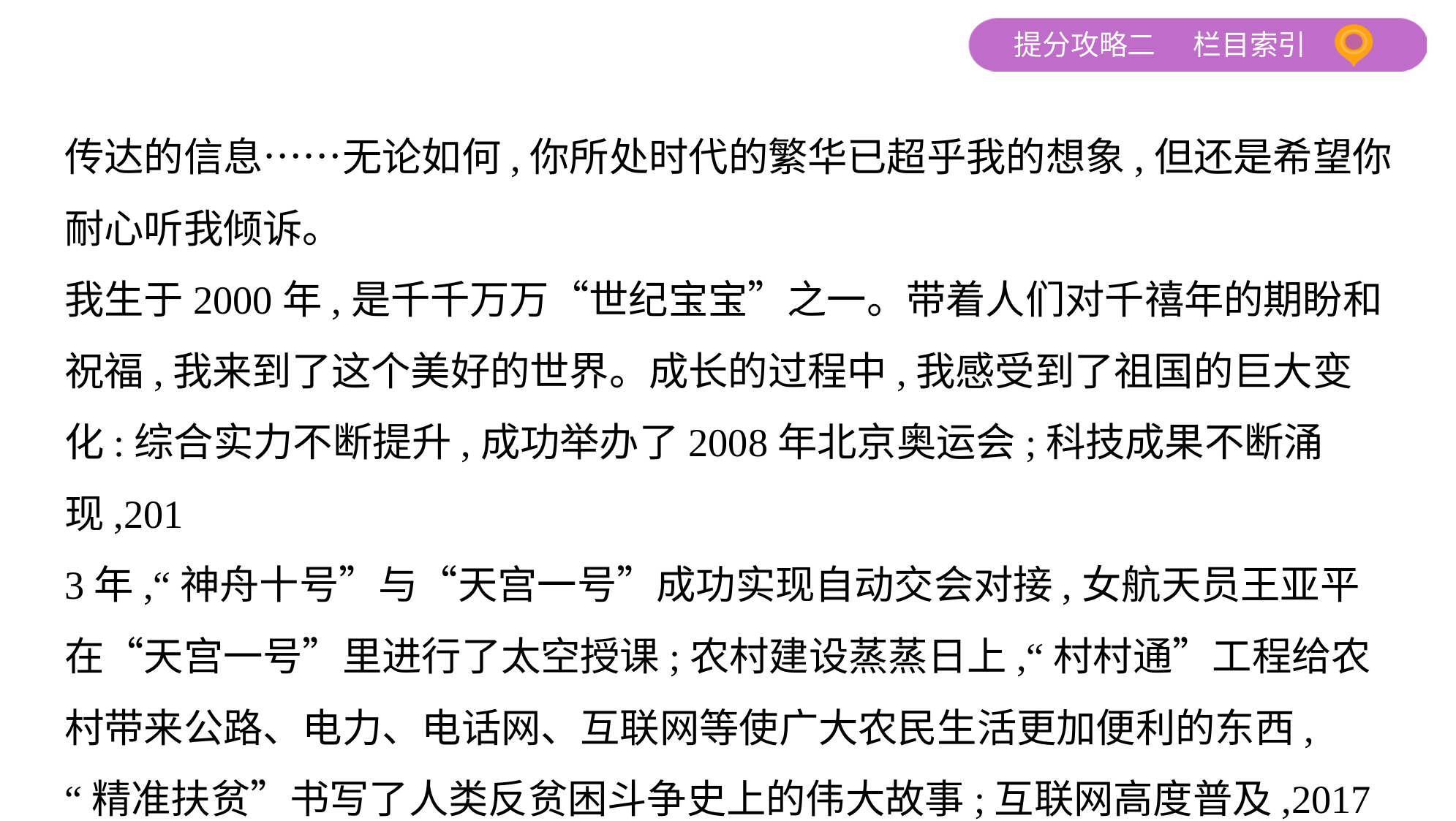

传达的信息……无论如何,你所处时代的繁华已超乎我的想象,但还是希望你
耐心听我倾诉。
我生于2000年,是千千万万“世纪宝宝”之一。带着人们对千禧年的期盼和
祝福,我来到了这个美好的世界。成长的过程中,我感受到了祖国的巨大变
化:综合实力不断提升,成功举办了2008年北京奥运会;科技成果不断涌现,201
3年,“神舟十号”与“天宫一号”成功实现自动交会对接,女航天员王亚平
在“天宫一号”里进行了太空授课;农村建设蒸蒸日上,“村村通”工程给农
村带来公路、电力、电话网、互联网等使广大农民生活更加便利的东西,
“精准扶贫”书写了人类反贫困斗争史上的伟大故事;互联网高度普及,2017